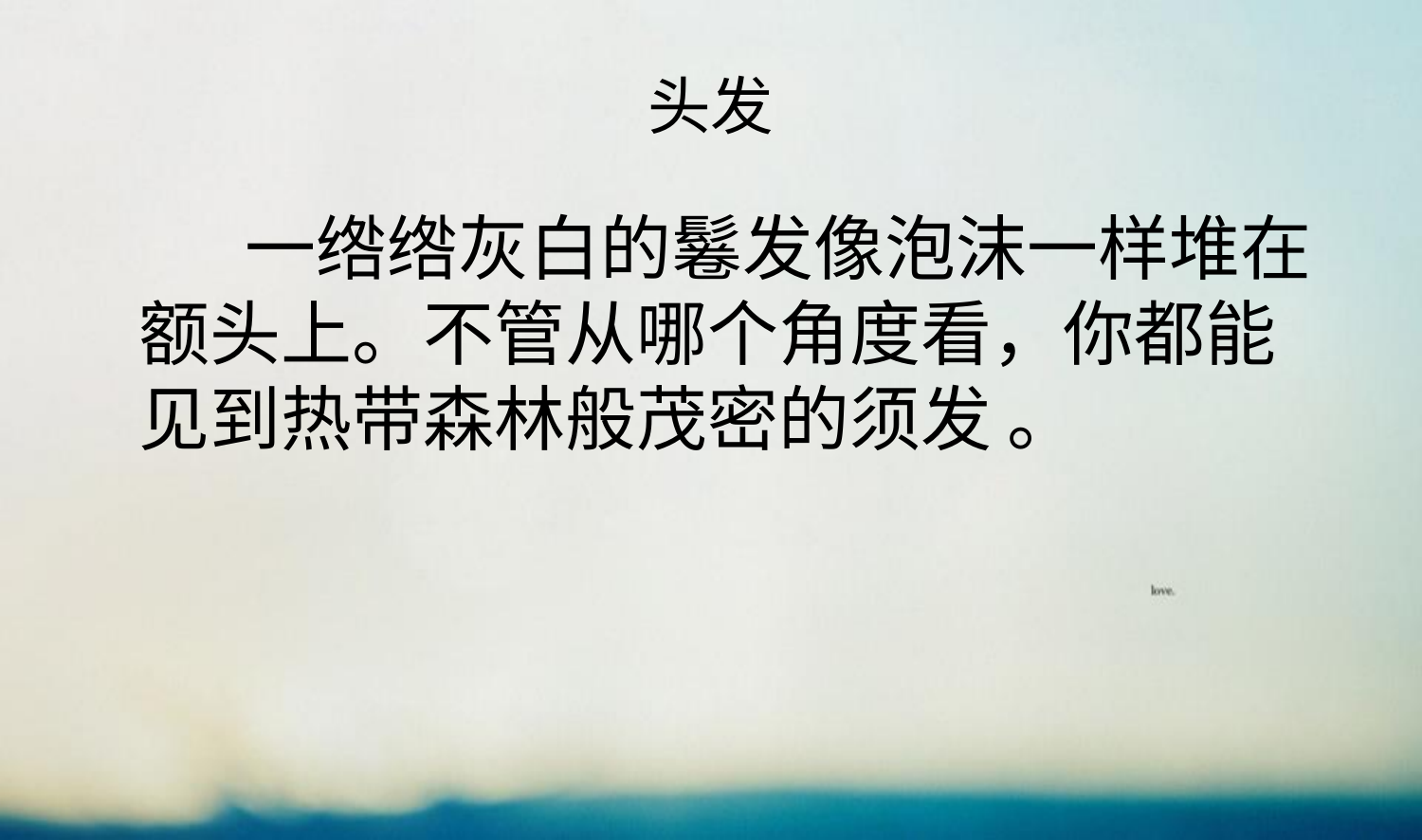

# 头发
         一绺绺灰白的鬈发像泡沫一样堆在额头上。不管从哪个角度看，你都能见到热带森林般茂密的须发 。